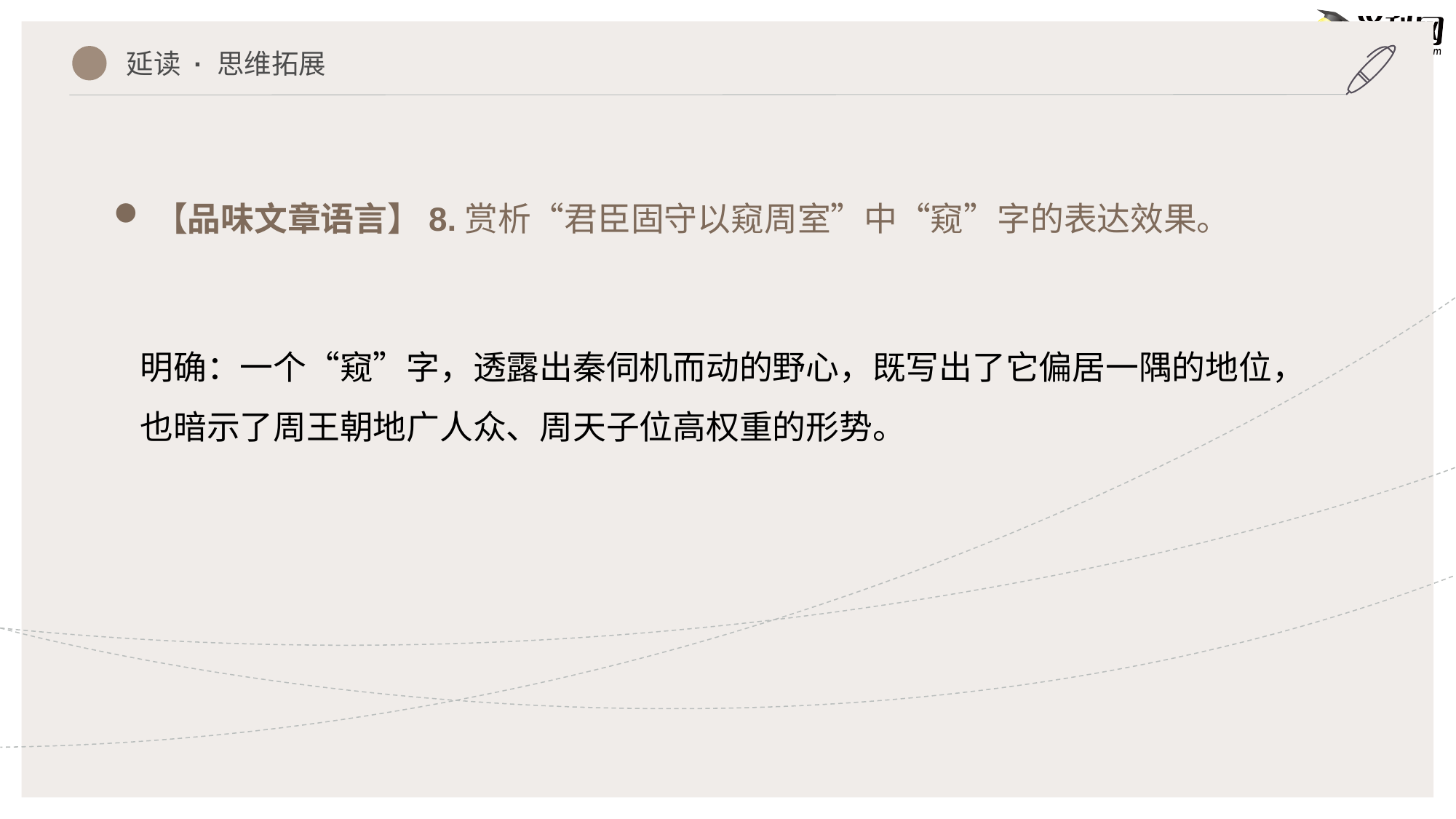

延读 · 思维拓展

【品味文章语言】8.赏析“君臣固守以窥周室”中“窥”字的表达效果。

明确：一个“窥”字，透露出秦伺机而动的野心，既写出了它偏居一隅的地位，也暗示了周王朝地广人众、周天子位高权重的形势。